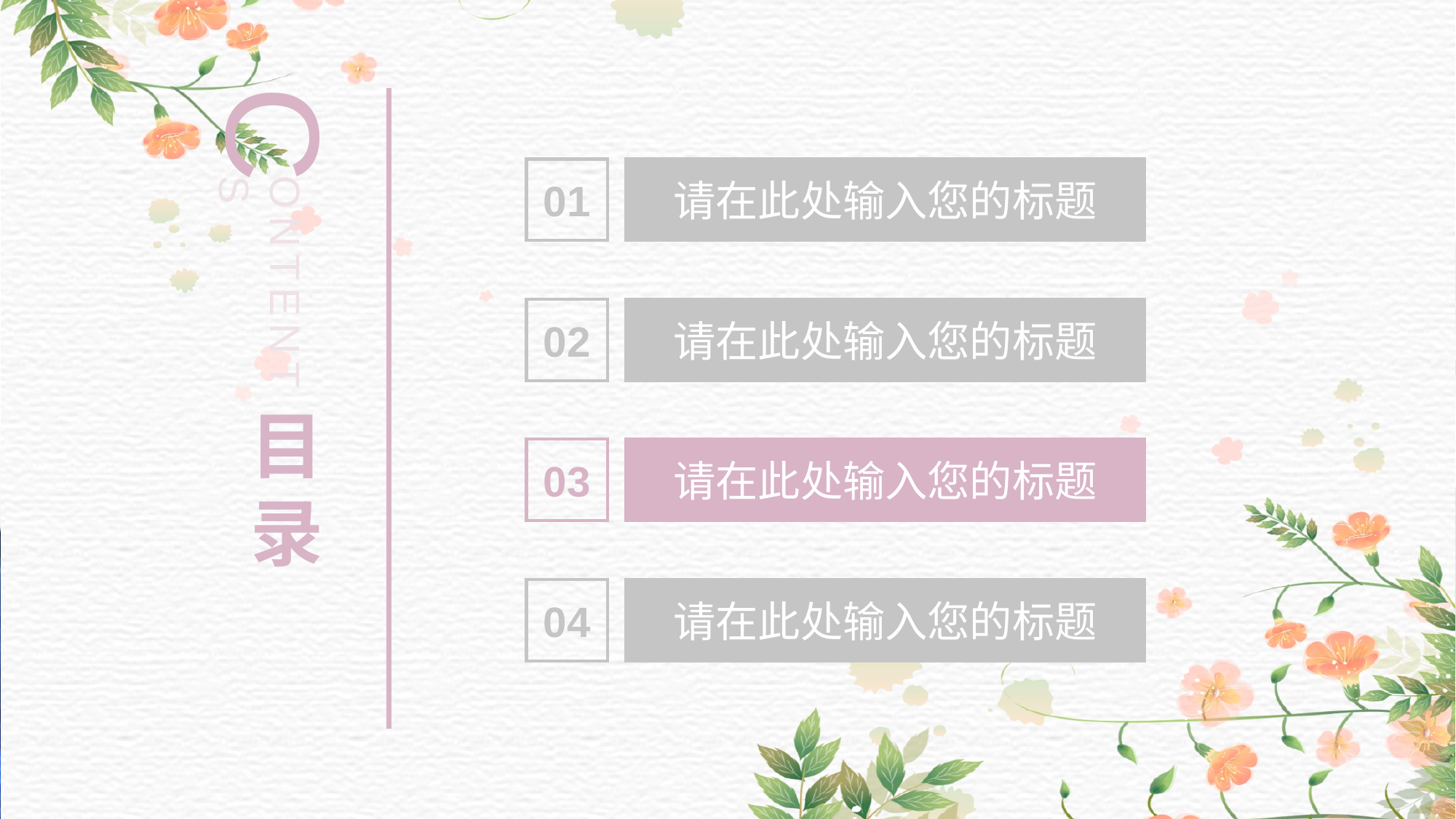

C
01
请在此处输入您的标题
ONTENTS
02
请在此处输入您的标题
目
录
03
请在此处输入您的标题
04
请在此处输入您的标题